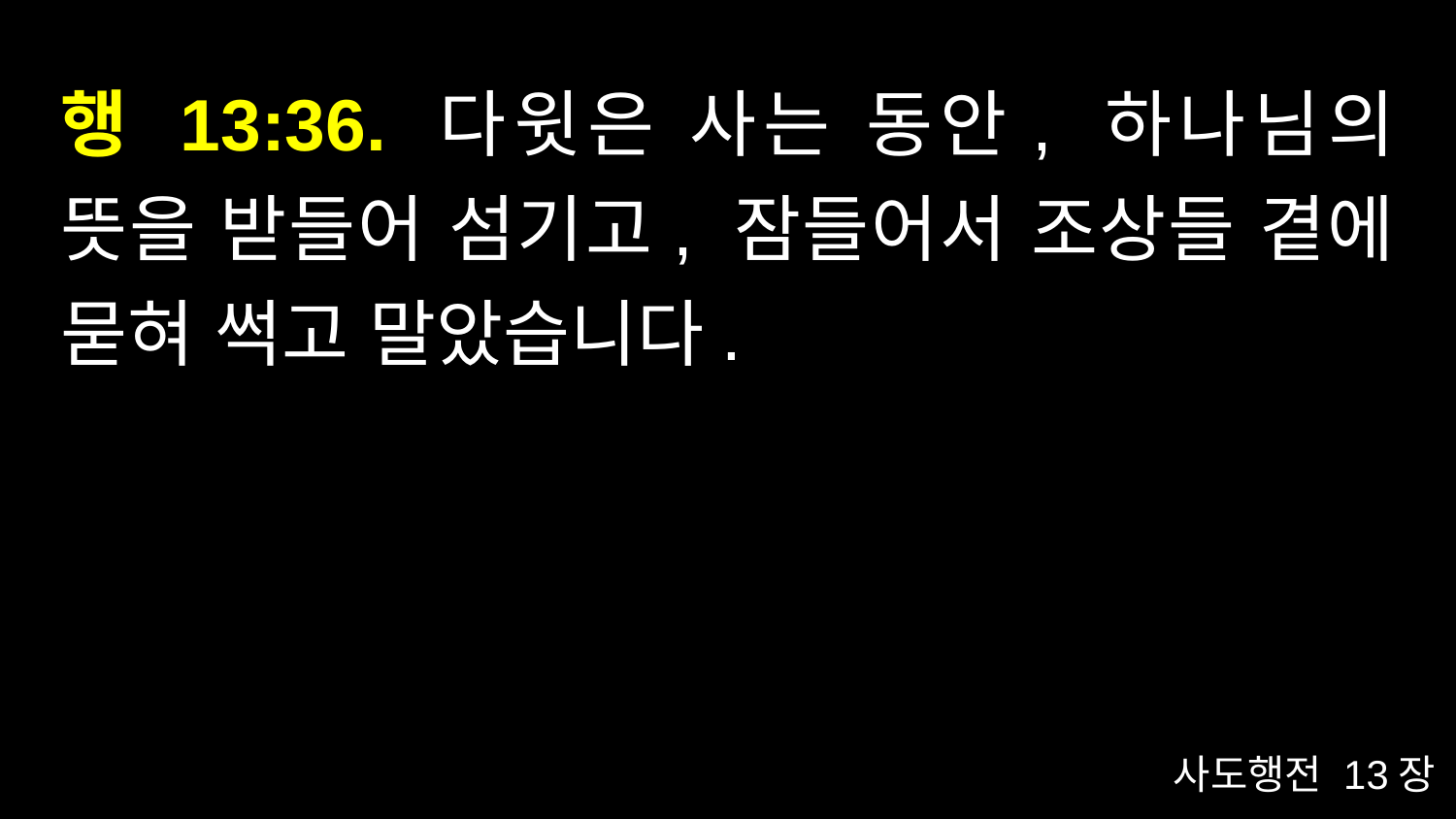

# 행 13:36. 다윗은 사는 동안, 하나님의 뜻을 받들어 섬기고, 잠들어서 조상들 곁에 묻혀 썩고 말았습니다.
사도행전 13장